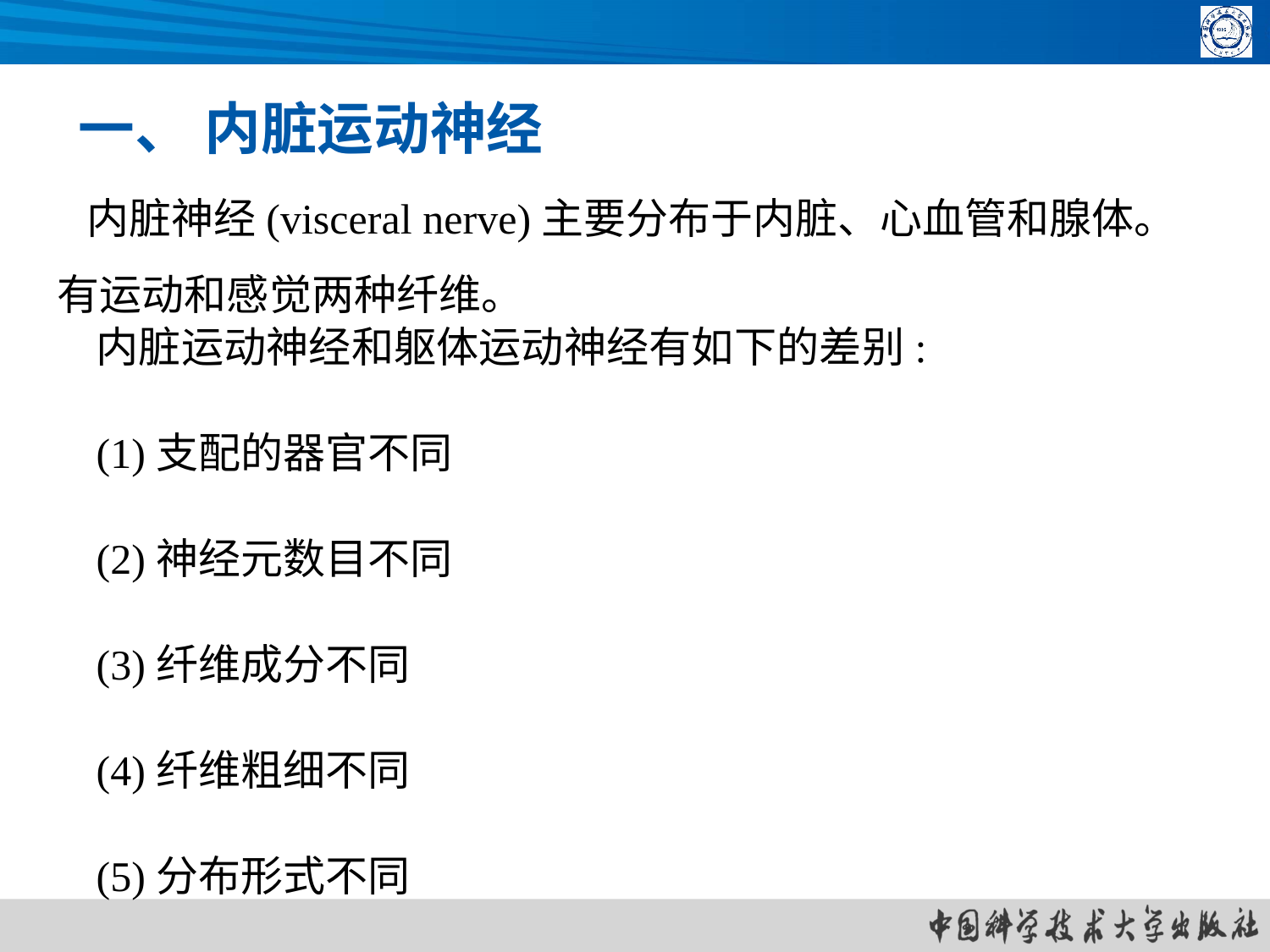

一、 内脏运动神经
  内脏神经(visceral nerve)主要分布于内脏、心血管和腺体。有运动和感觉两种纤维。
内脏运动神经和躯体运动神经有如下的差别:
(1)支配的器官不同
(2)神经元数目不同
(3)纤维成分不同
(4)纤维粗细不同
(5)分布形式不同